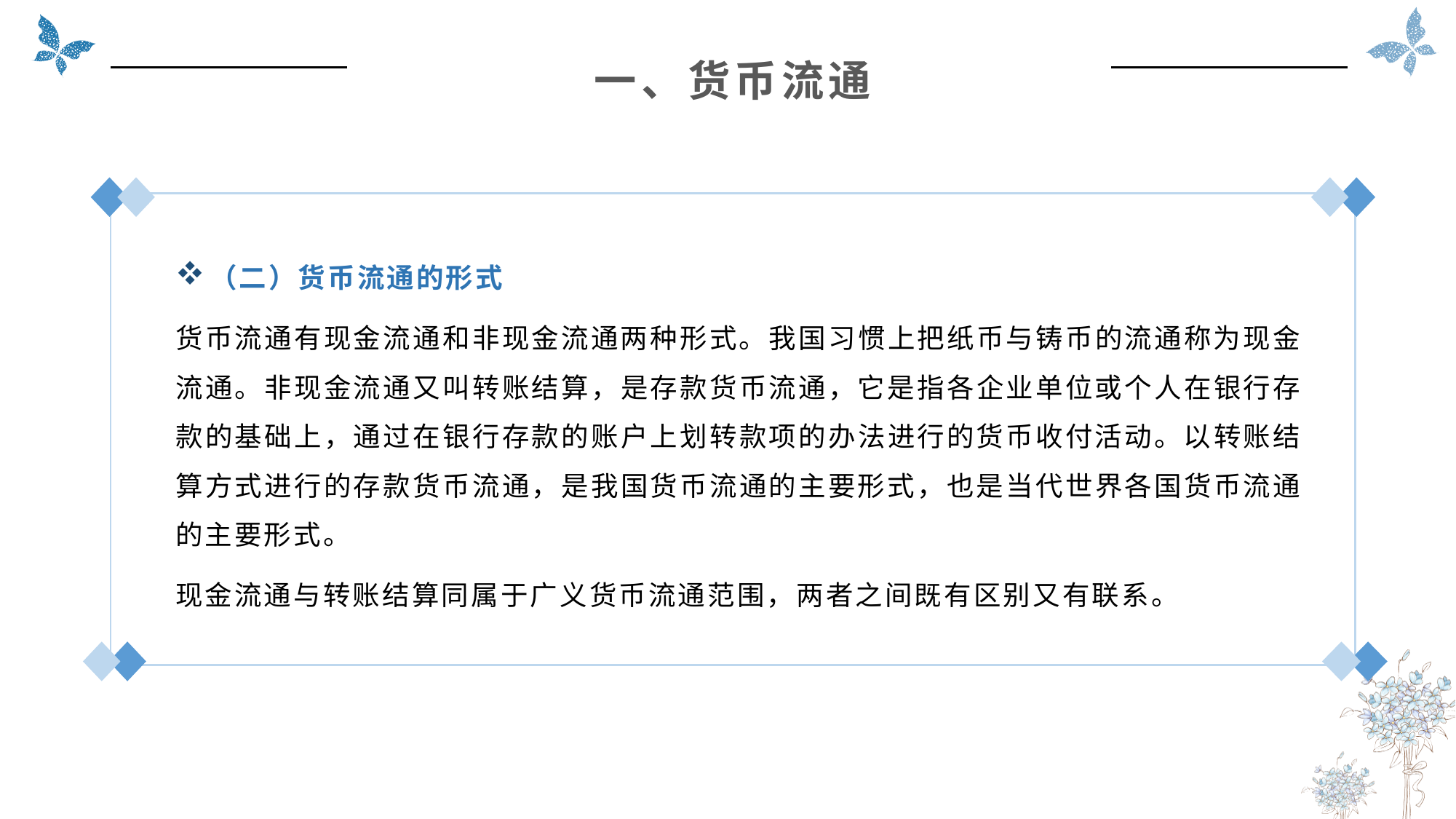

一、货币流通

（二）货币流通的形式
货币流通有现金流通和非现金流通两种形式。我国习惯上把纸币与铸币的流通称为现金流通。非现金流通又叫转账结算，是存款货币流通，它是指各企业单位或个人在银行存款的基础上，通过在银行存款的账户上划转款项的办法进行的货币收付活动。以转账结算方式进行的存款货币流通，是我国货币流通的主要形式，也是当代世界各国货币流通的主要形式。
现金流通与转账结算同属于广义货币流通范围，两者之间既有区别又有联系。